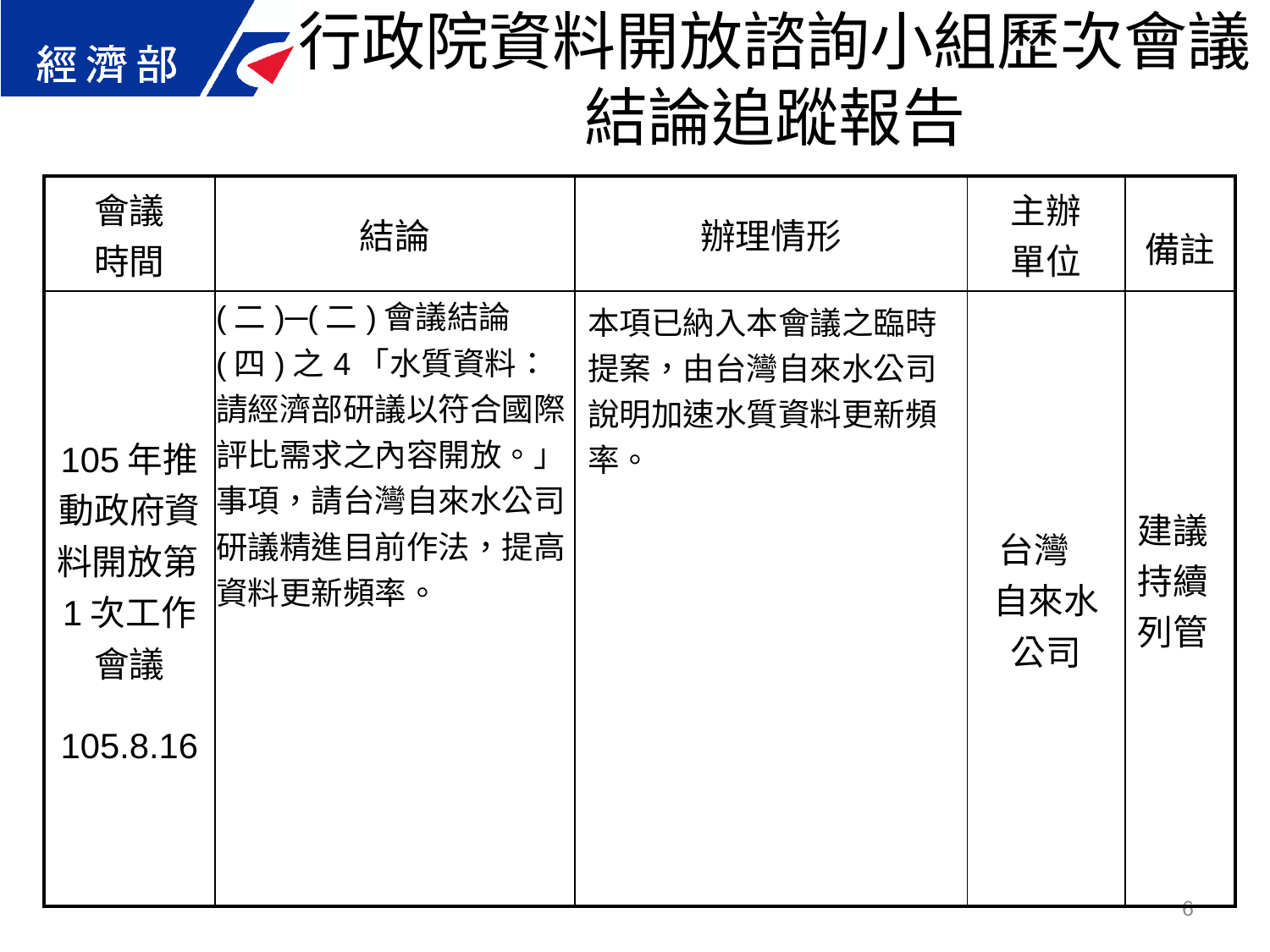

行政院資料開放諮詢小組歷次會議結論追蹤報告
| 會議 時間 | 結論 | 辦理情形 | 主辦 單位 | 備註 |
| --- | --- | --- | --- | --- |
| 105年推動政府資料開放第1次工作會議 105.8.16 | (二)─(二)會議結論(四)之4「水質資料：請經濟部研議以符合國際評比需求之內容開放。」事項，請台灣自來水公司研議精進目前作法，提高資料更新頻率。 | 本項已納入本會議之臨時提案，由台灣自來水公司說明加速水質資料更新頻率。 | 台灣 自來水公司 | 建議持續列管 |
6